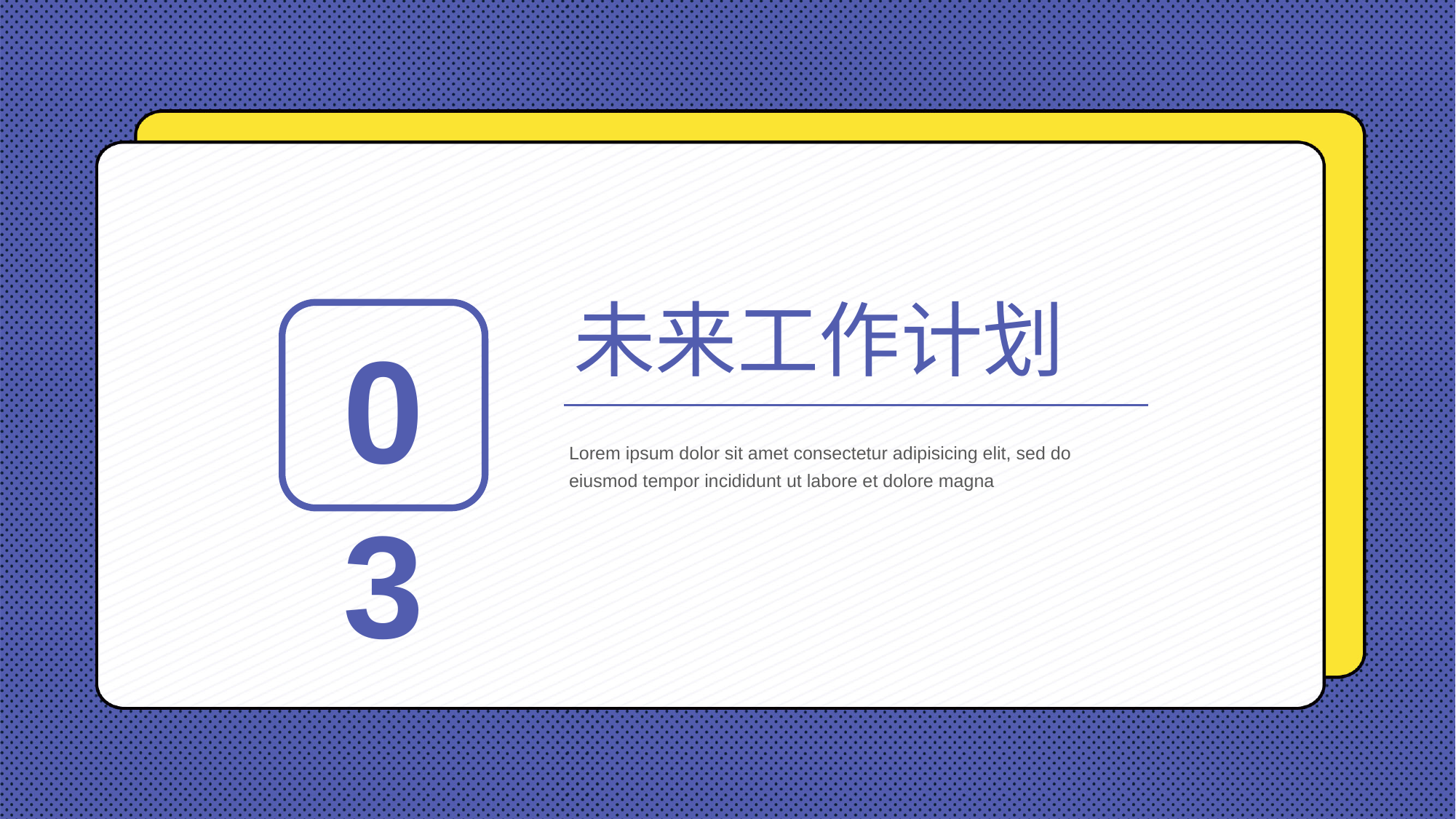

未来工作计划
03
Lorem ipsum dolor sit amet consectetur adipisicing elit, sed do eiusmod tempor incididunt ut labore et dolore magna